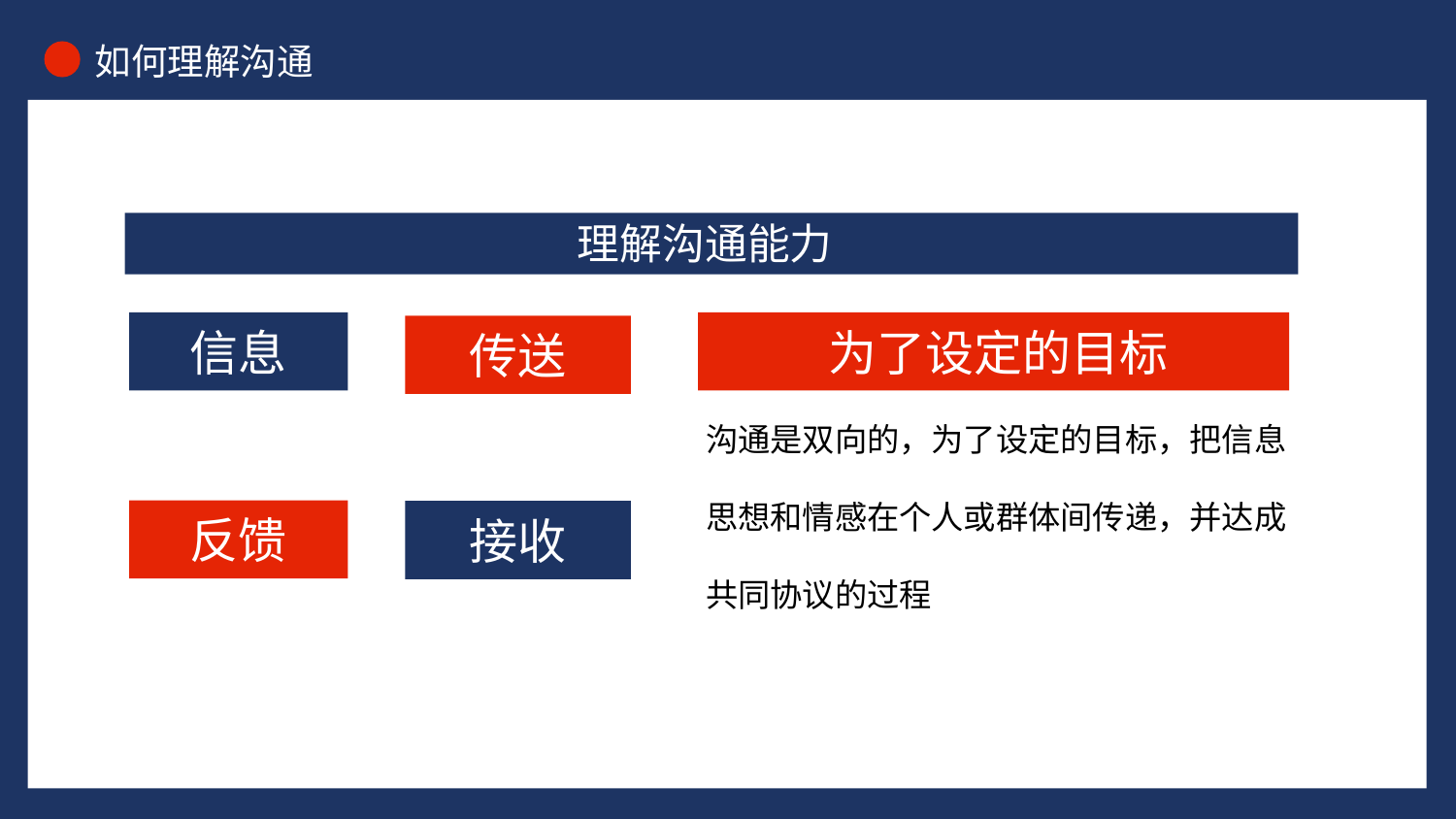

理解沟通能力
信息

为了设定的目标
传送
沟通是双向的，为了设定的目标，把信息思想和情感在个人或群体间传递，并达成共同协议的过程
反馈
接收